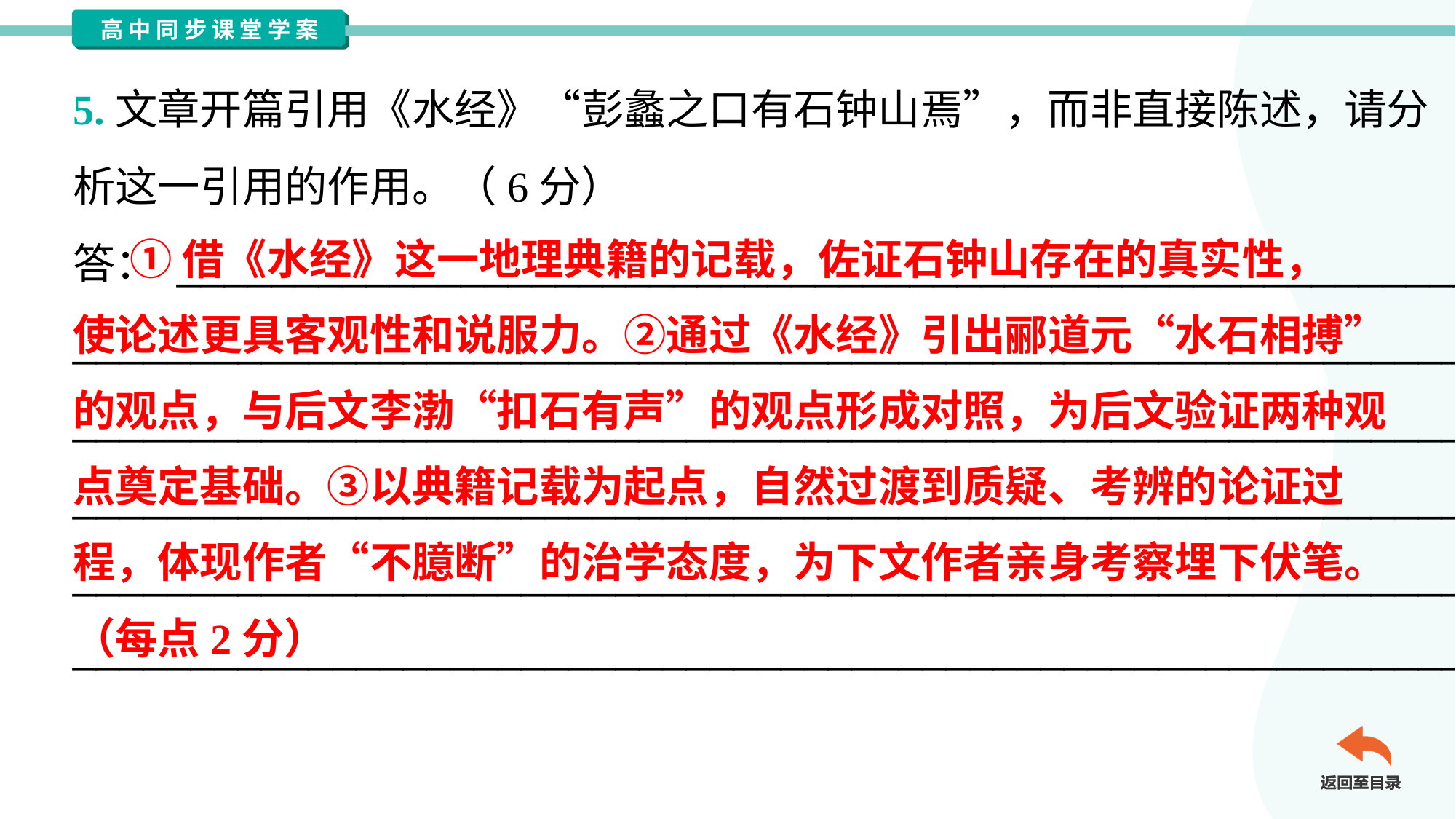

5.文章开篇引用《水经》“彭蠡之口有石钟山焉”，而非直接陈述，请分
析这一引用的作用。（6分）
答： ________________________________________________________
_____________________________________________________________
_____________________________________________________________
_____________________________________________________________
_____________________________________________________________
_____________________________________________________________
      ①借《水经》这一地理典籍的记载，佐证石钟山存在的真实性，
使论述更具客观性和说服力。②通过《水经》引出郦道元“水石相搏”
的观点，与后文李渤“扣石有声”的观点形成对照，为后文验证两种观
点奠定基础。③以典籍记载为起点，自然过渡到质疑、考辨的论证过
程，体现作者“不臆断”的治学态度，为下文作者亲身考察埋下伏笔。
（每点2分）